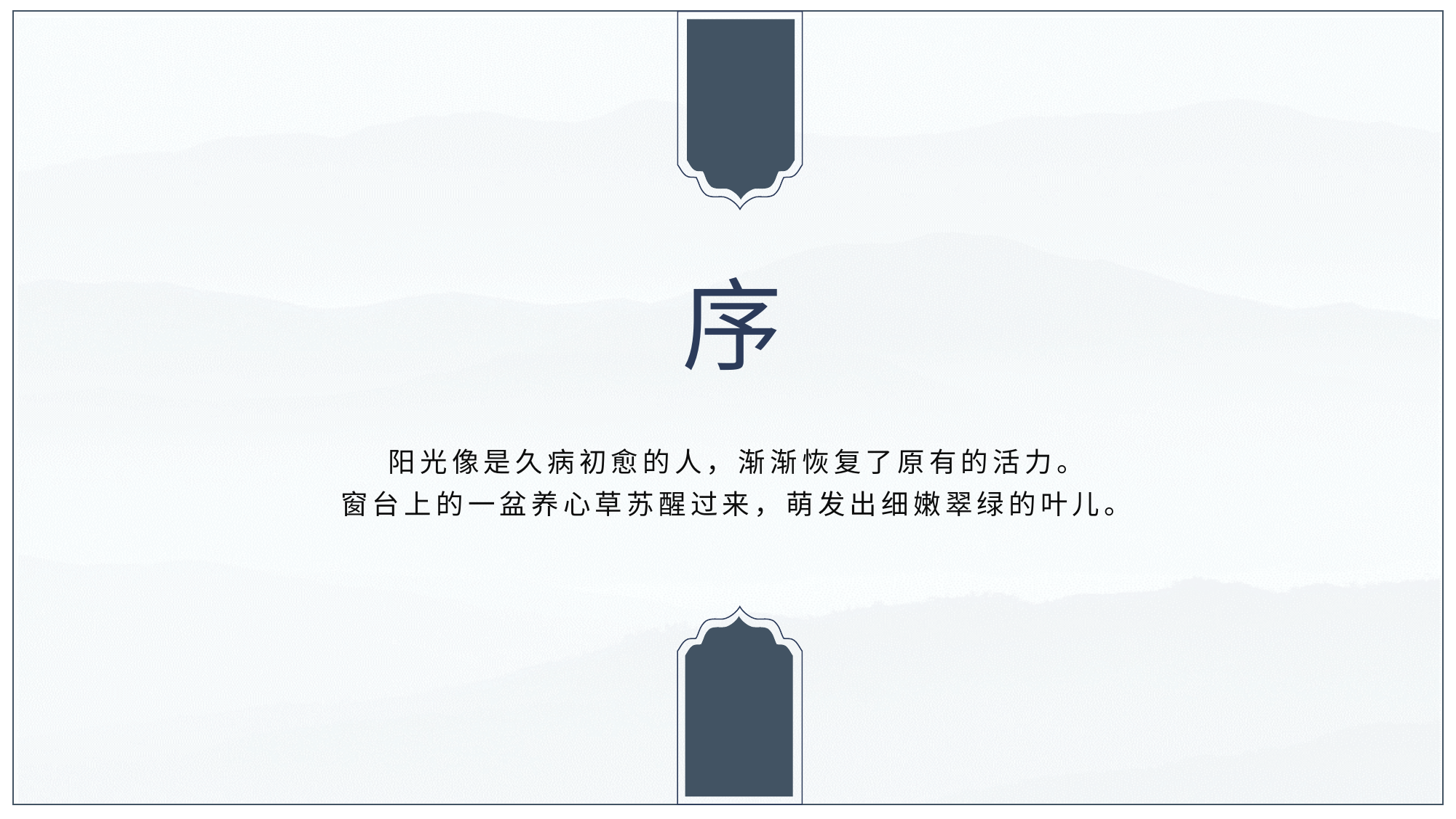

序
阳光像是久病初愈的人，渐渐恢复了原有的活力。
窗台上的一盆养心草苏醒过来，萌发出细嫩翠绿的叶儿。